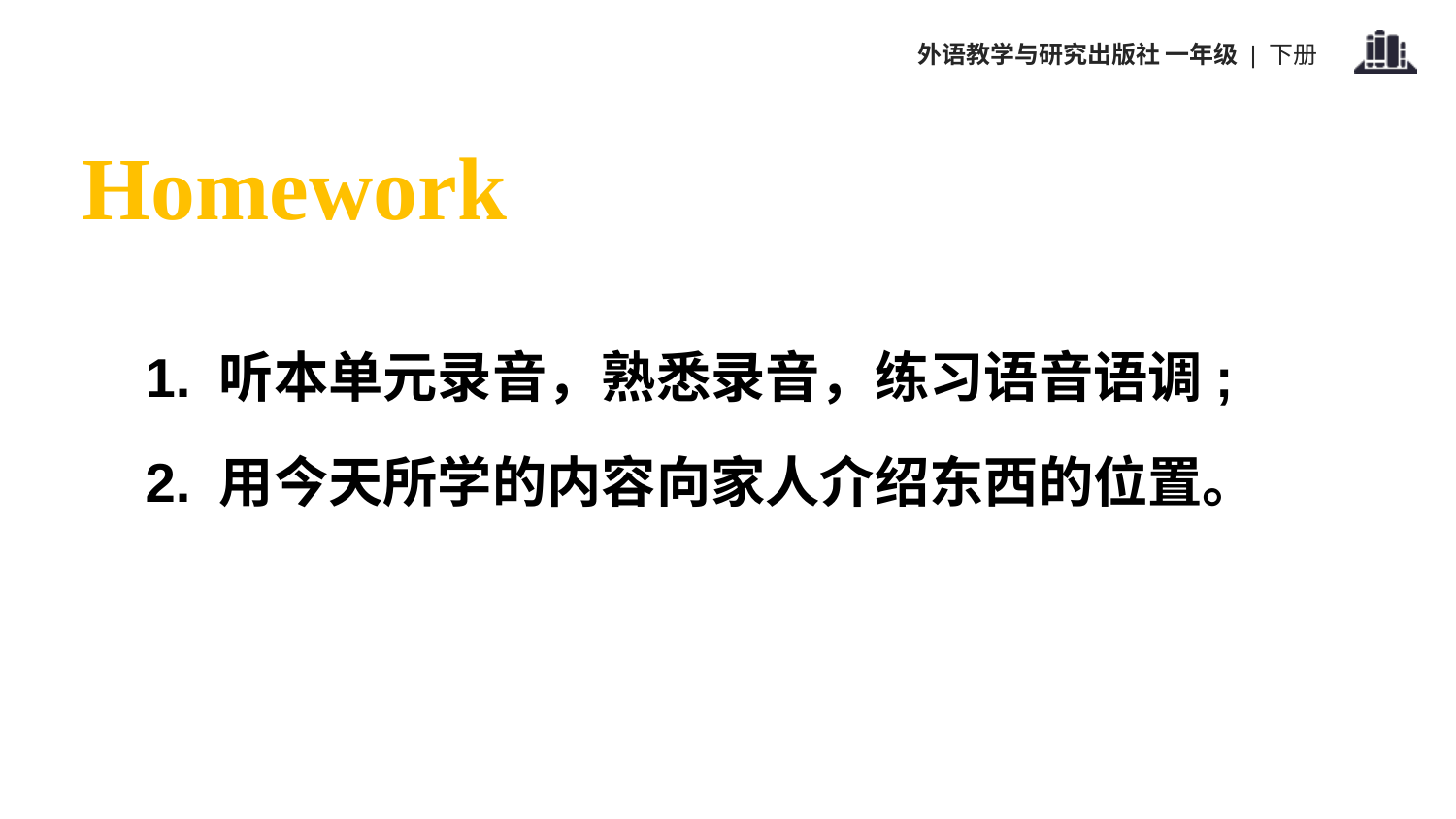

Homework
1. 听本单元录音，熟悉录音，练习语音语调;
2. 用今天所学的内容向家人介绍东西的位置。